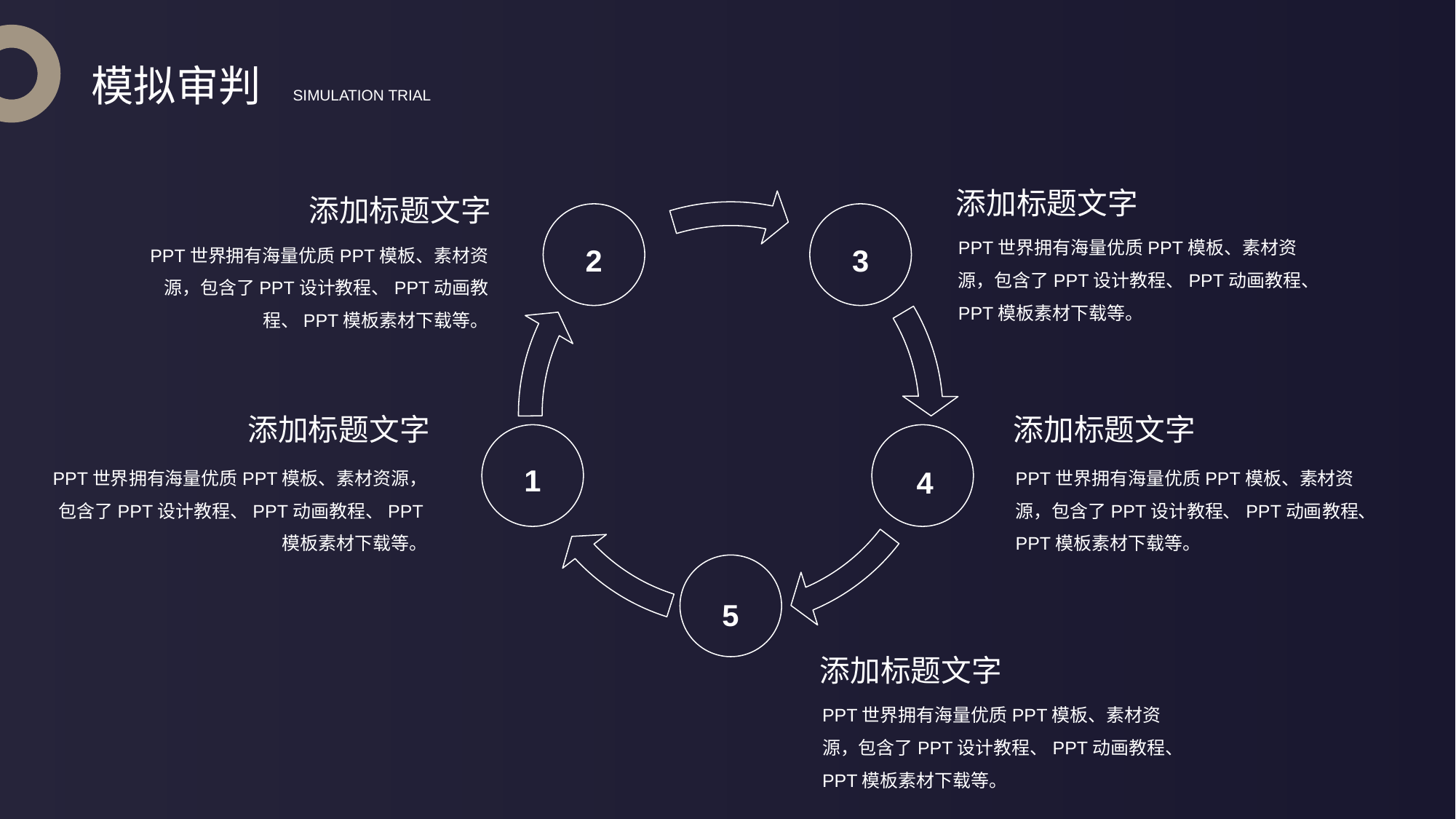

模拟审判
SIMULATION TRIAL
添加标题文字
添加标题文字

PPT世界拥有海量优质PPT模板、素材资源，包含了PPT设计教程、PPT动画教程、PPT模板素材下载等。
2
3
PPT世界拥有海量优质PPT模板、素材资源，包含了PPT设计教程、PPT动画教程、PPT模板素材下载等。
添加标题文字
添加标题文字

1
4
PPT世界拥有海量优质PPT模板、素材资源，包含了PPT设计教程、PPT动画教程、PPT模板素材下载等。
PPT世界拥有海量优质PPT模板、素材资源，包含了PPT设计教程、PPT动画教程、PPT模板素材下载等。

5
添加标题文字
PPT世界拥有海量优质PPT模板、素材资源，包含了PPT设计教程、PPT动画教程、PPT模板素材下载等。